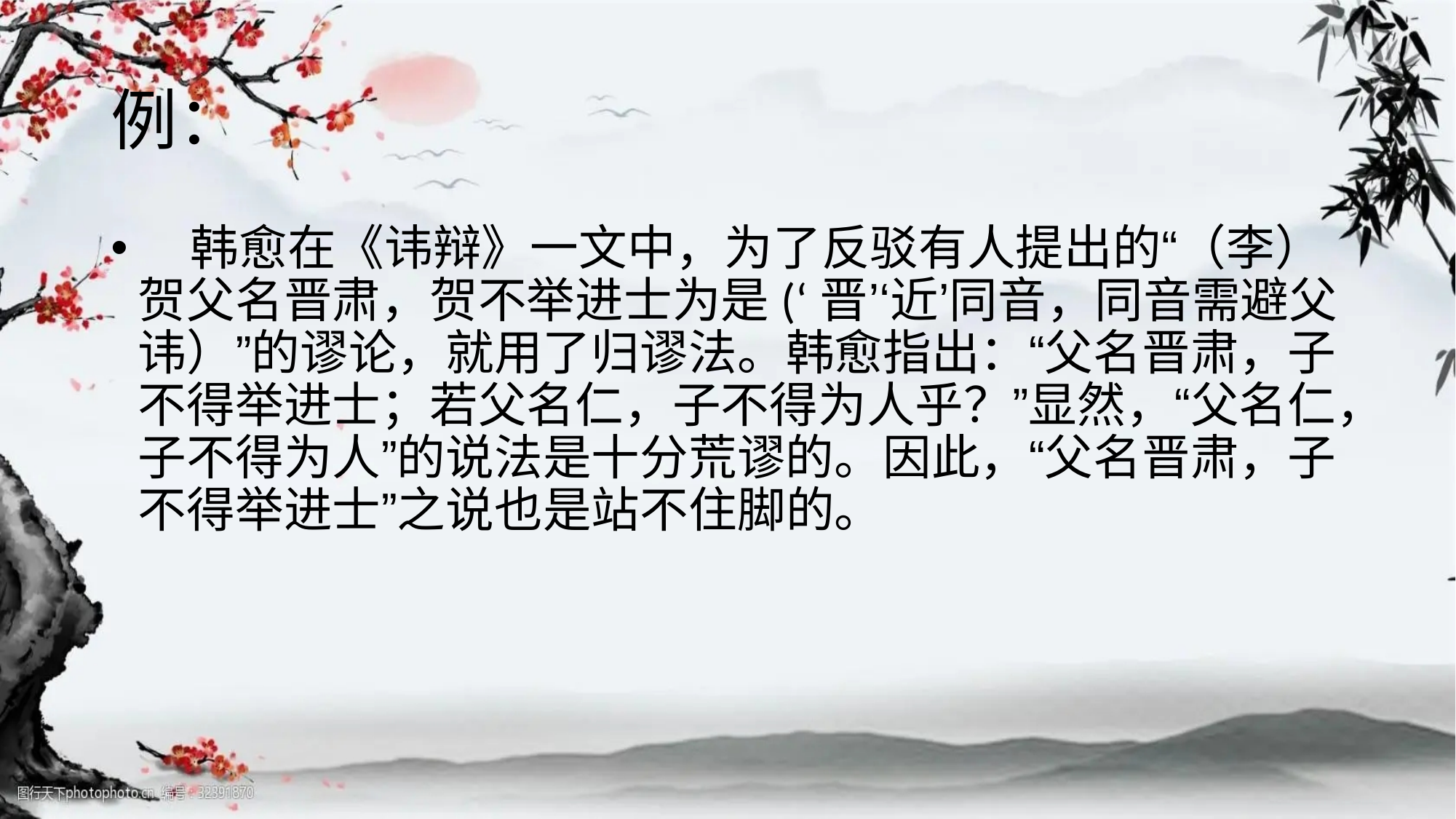

# 例：
   韩愈在《讳辩》一文中，为了反驳有人提出的“（李）贺父名晋肃，贺不举进士为是(‘晋’‘近’同音，同音需避父讳）”的谬论，就用了归谬法。韩愈指出：“父名晋肃，子不得举进士；若父名仁，子不得为人乎？”显然，“父名仁，子不得为人”的说法是十分荒谬的。因此，“父名晋肃，子不得举进士”之说也是站不住脚的。